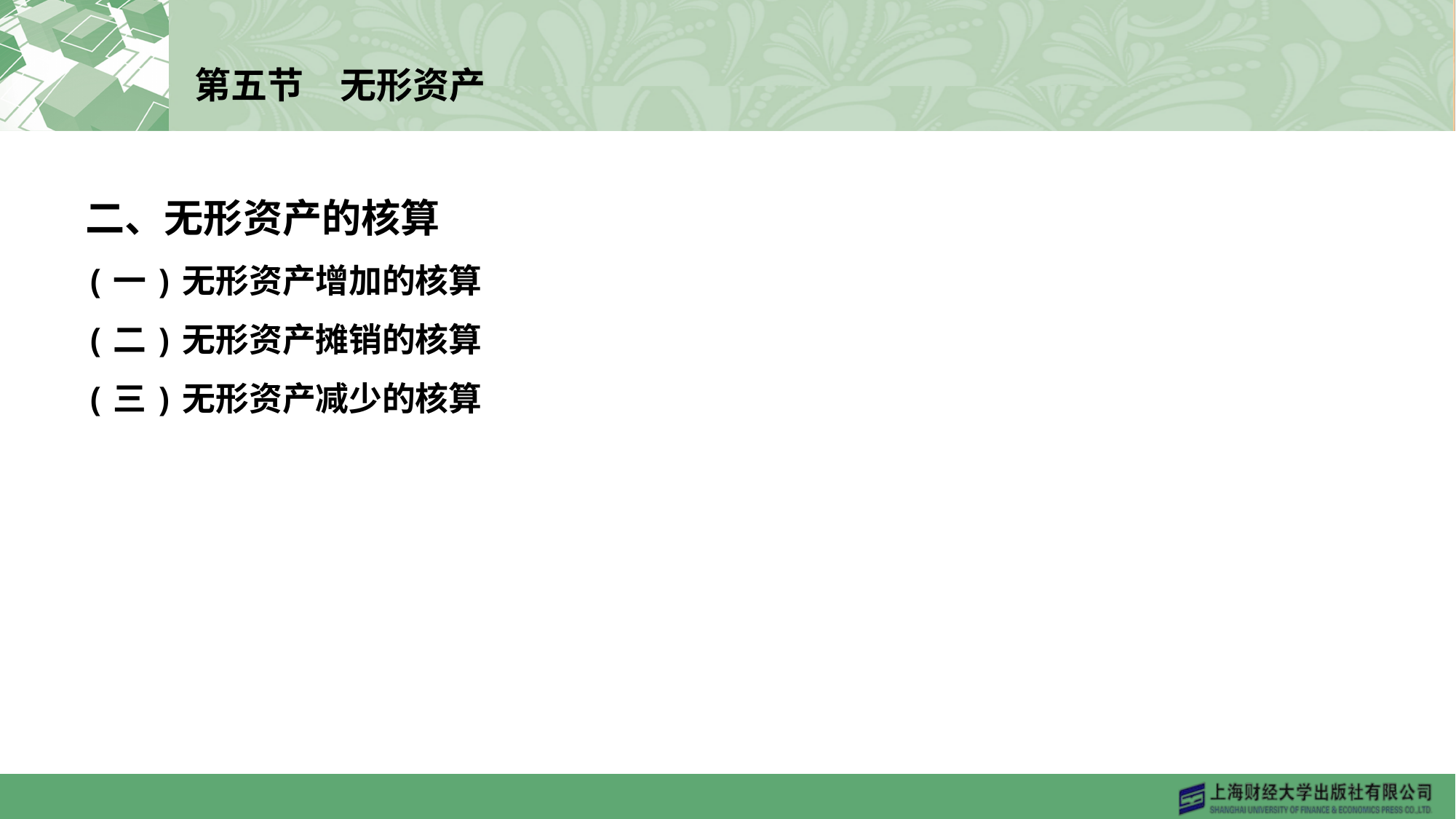

# 第五节　无形资产
二、无形资产的核算
(一)无形资产增加的核算
(二)无形资产摊销的核算
(三)无形资产减少的核算